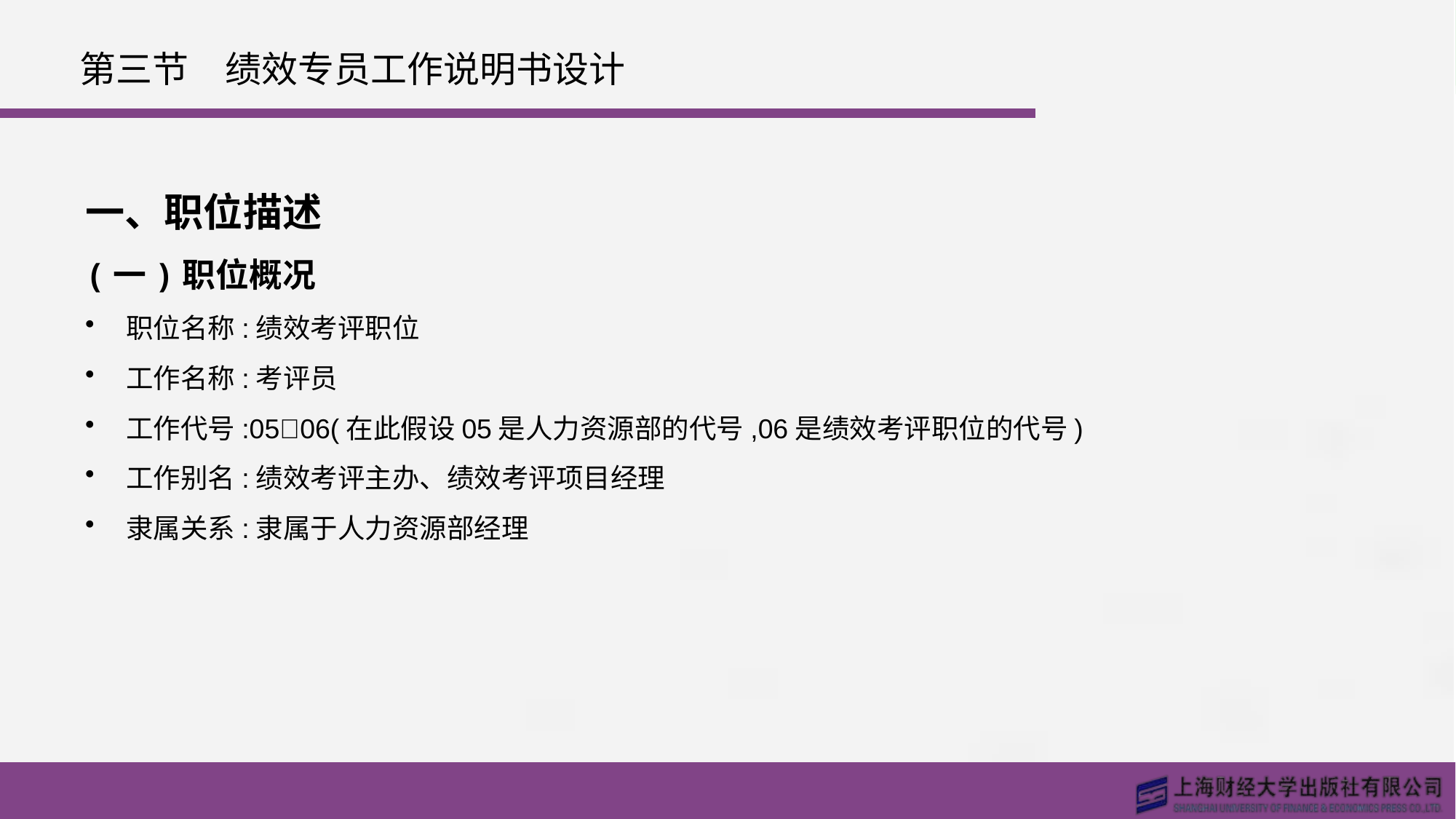

# 第三节　绩效专员工作说明书设计
一、职位描述
(一)职位概况
职位名称:绩效考评职位
工作名称:考评员
工作代号:05􀆼06(在此假设05是人力资源部的代号,06是绩效考评职位的代号)
工作别名:绩效考评主办、绩效考评项目经理
隶属关系:隶属于人力资源部经理